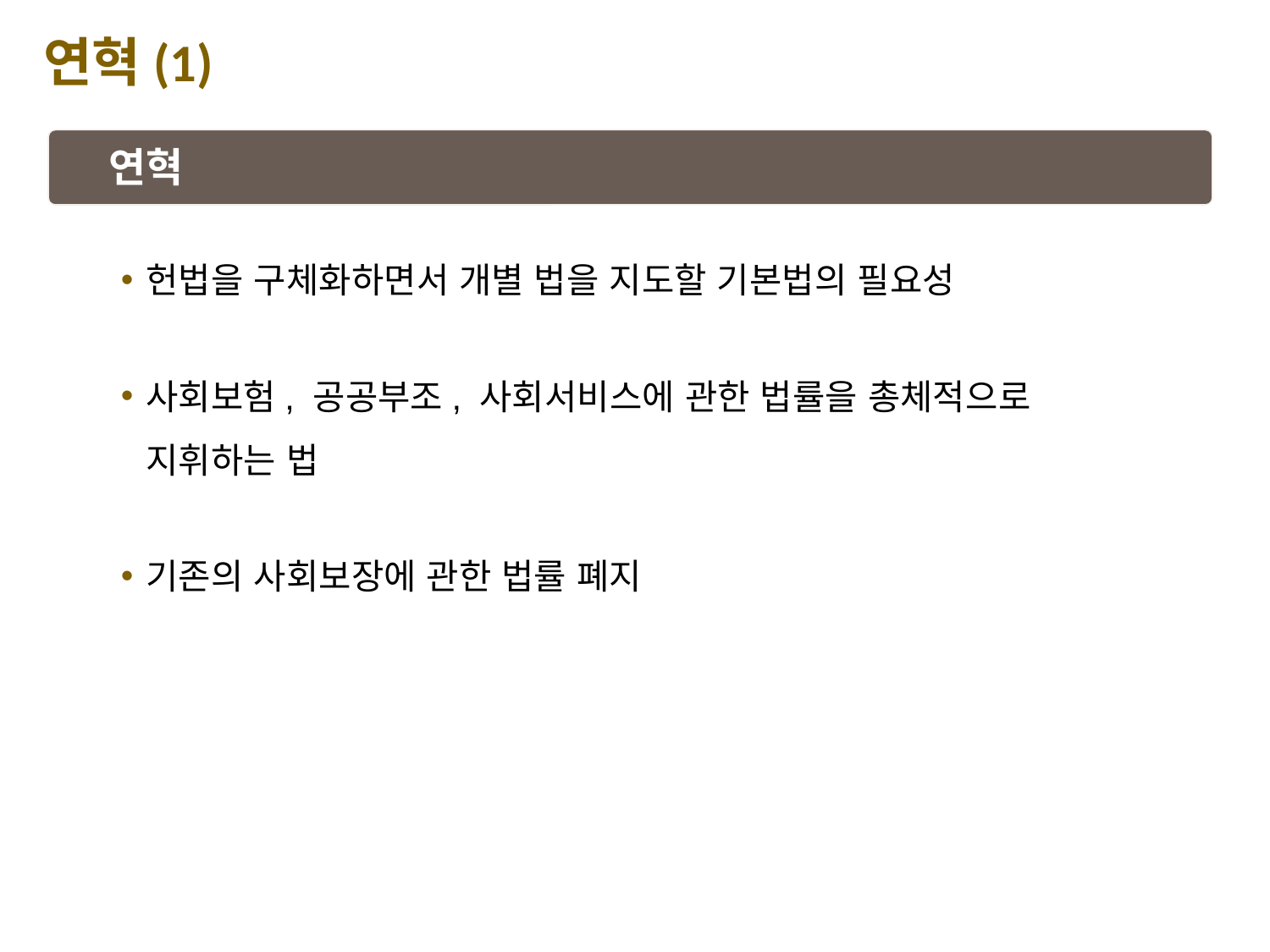

연혁(1)

연혁
헌법을 구체화하면서 개별 법을 지도할 기본법의 필요성
사회보험, 공공부조, 사회서비스에 관한 법률을 총체적으로 지휘하는 법
기존의 사회보장에 관한 법률 폐지